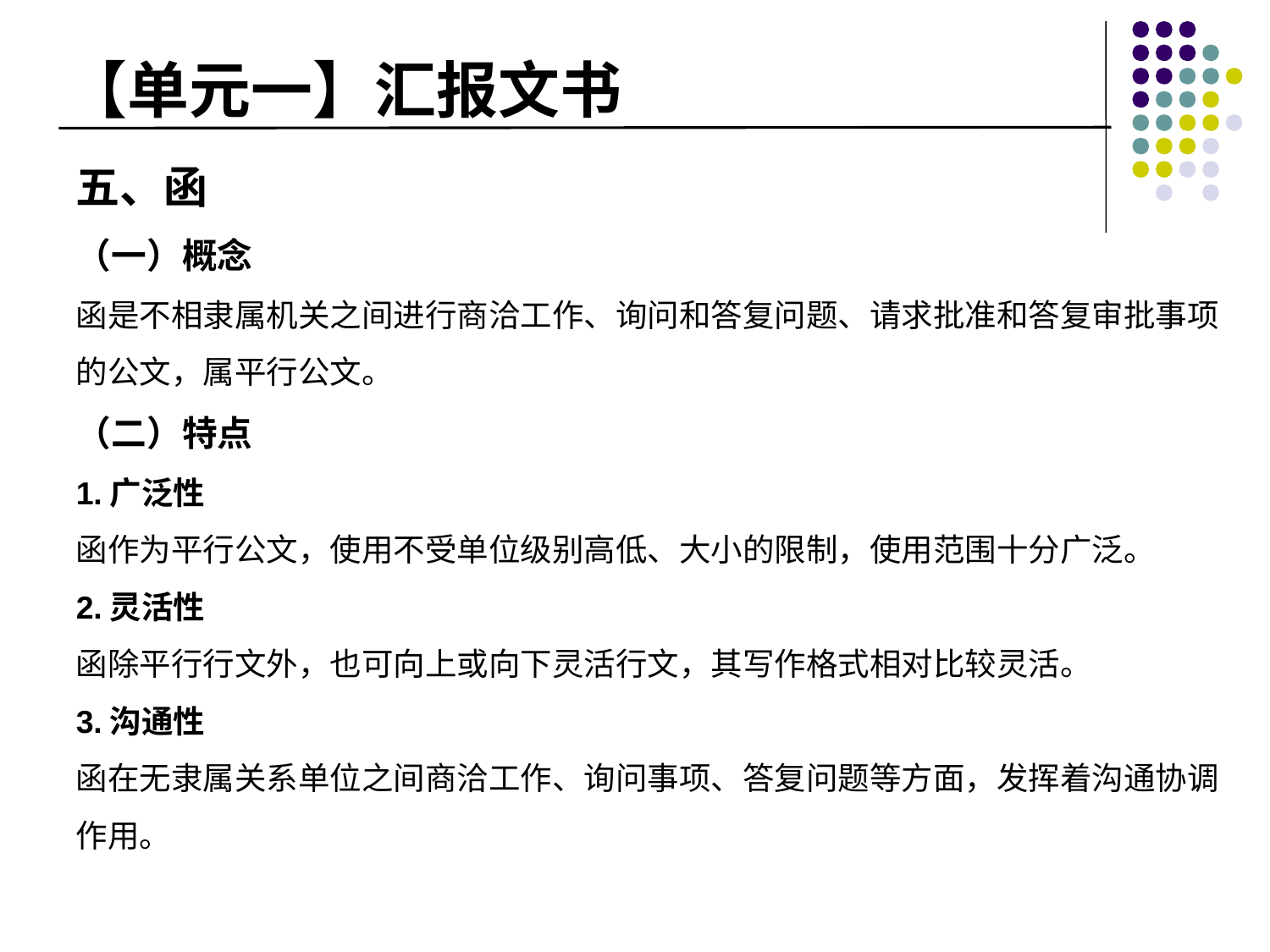

# 【单元一】汇报文书
五、函
（一）概念
函是不相隶属机关之间进行商洽工作、询问和答复问题、请求批准和答复审批事项的公文，属平行公文。
（二）特点
1.广泛性
函作为平行公文，使用不受单位级别高低、大小的限制，使用范围十分广泛。
2.灵活性
函除平行行文外，也可向上或向下灵活行文，其写作格式相对比较灵活。
3.沟通性
函在无隶属关系单位之间商洽工作、询问事项、答复问题等方面，发挥着沟通协调作用。